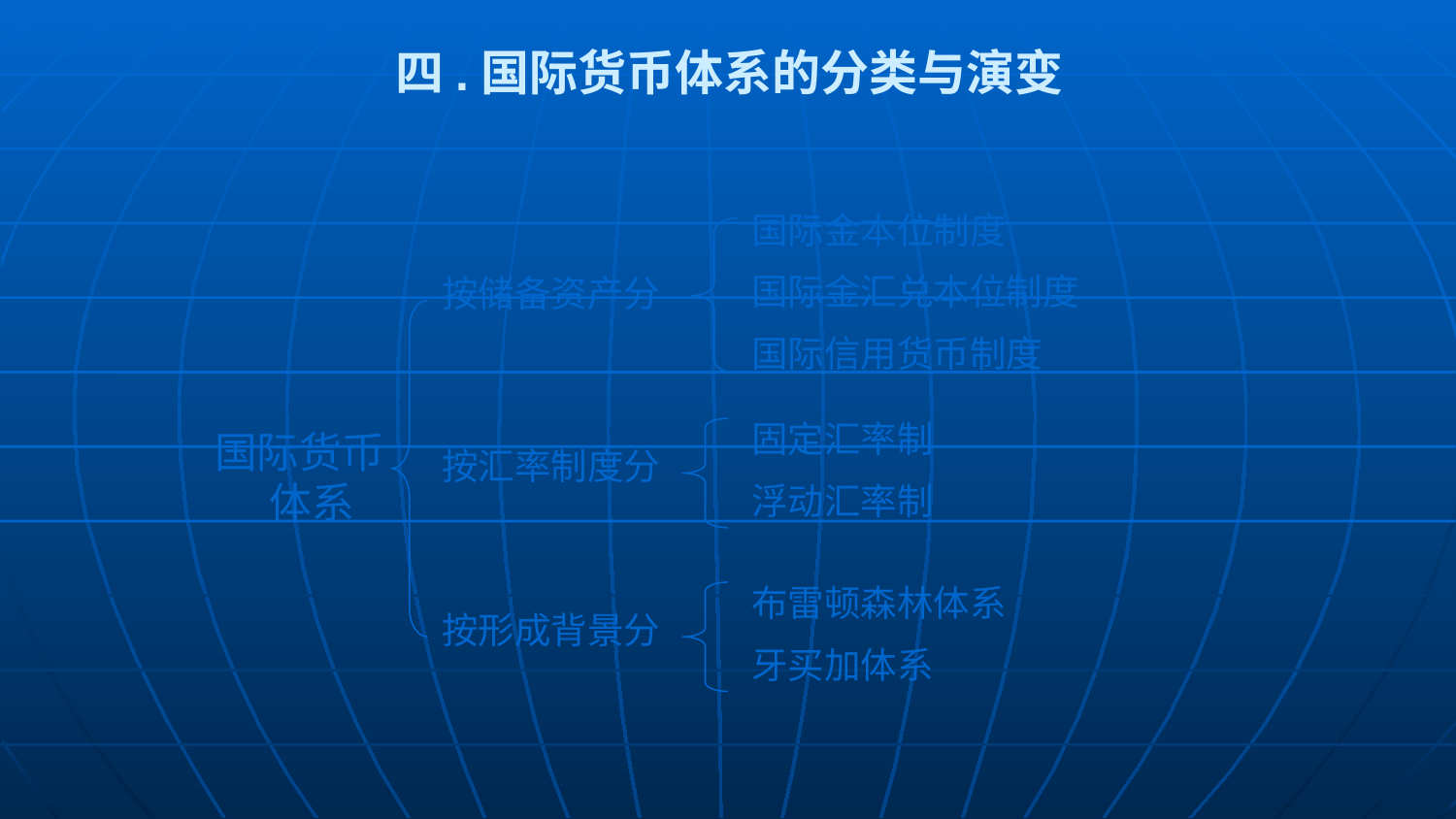

# 四.国际货币体系的分类与演变

国际金本位制度
国际金汇兑本位制度
国际信用货币制度

按储备资产分

固定汇率制
浮动汇率制
国际货币体系

按汇率制度分
布雷顿森林体系
牙买加体系

按形成背景分